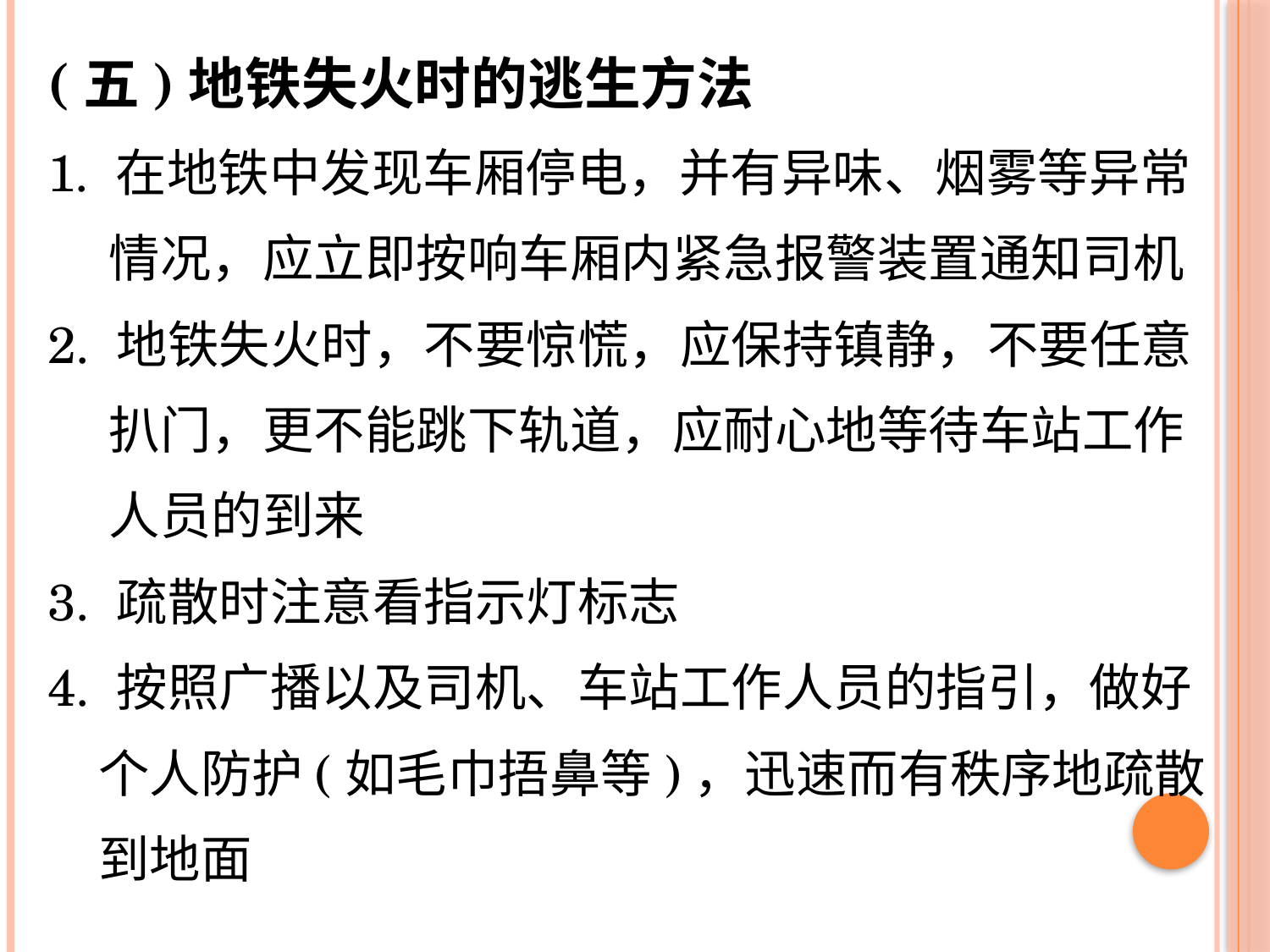

(五)地铁失火时的逃生方法
1. 在地铁中发现车厢停电，并有异味、烟雾等异常情况，应立即按响车厢内紧急报警装置通知司机
2. 地铁失火时，不要惊慌，应保持镇静，不要任意扒门，更不能跳下轨道，应耐心地等待车站工作人员的到来
3. 疏散时注意看指示灯标志
4. 按照广播以及司机、车站工作人员的指引，做好个人防护(如毛巾捂鼻等)，迅速而有秩序地疏散到地面